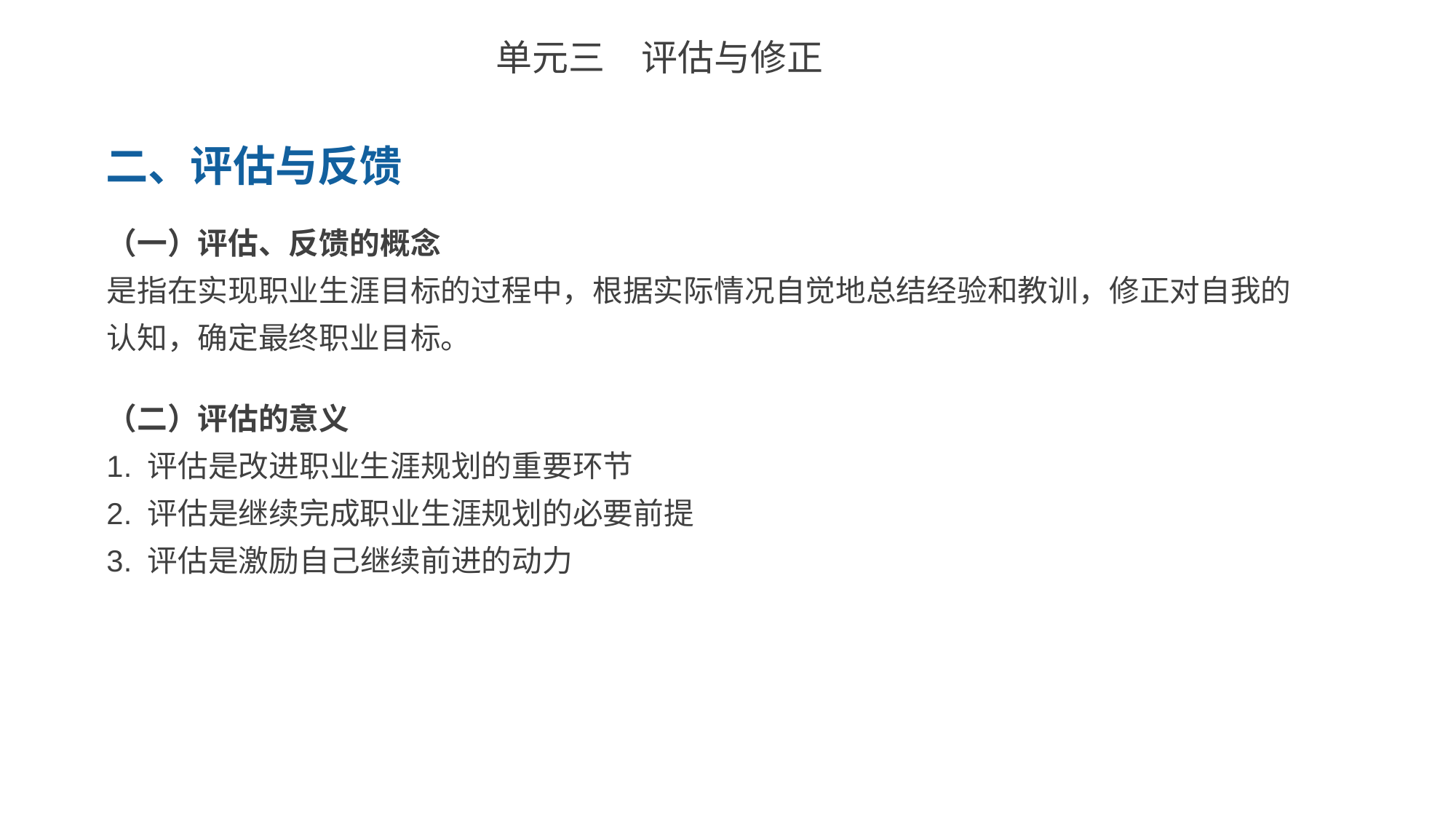

单元三　评估与修正
二、评估与反馈
（一）评估、反馈的概念
是指在实现职业生涯目标的过程中，根据实际情况自觉地总结经验和教训，修正对自我的认知，确定最终职业目标。
（二）评估的意义
1. 评估是改进职业生涯规划的重要环节
2. 评估是继续完成职业生涯规划的必要前提
3. 评估是激励自己继续前进的动力